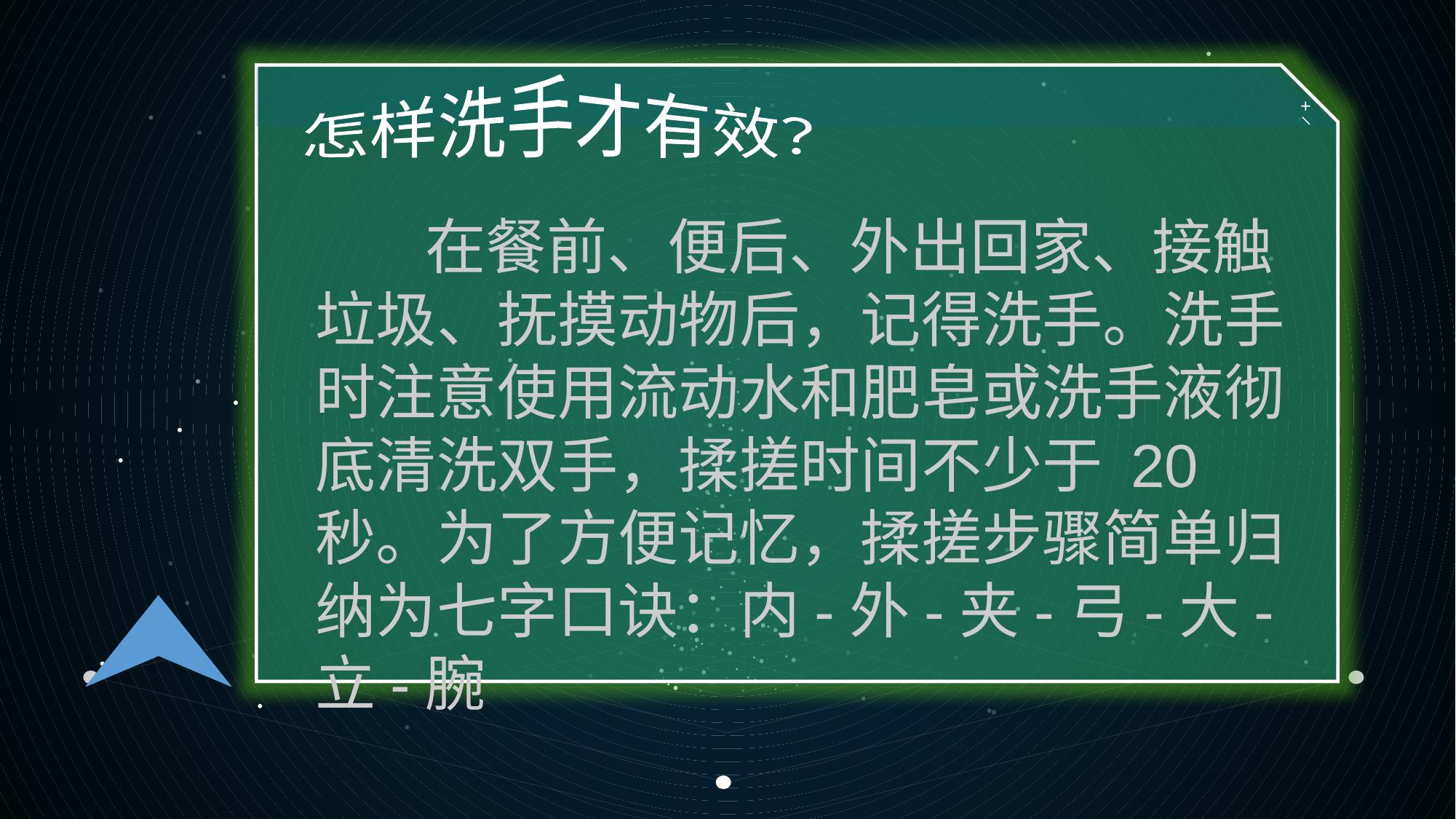

+
_
怎样洗手才有效？
       在餐前、便后、外出回家、接触垃圾、抚摸动物后，记得洗手。洗手时注意使用流动水和肥皂或洗手液彻底清洗双手，揉搓时间不少于 20 秒。为了方便记忆，揉搓步骤简单归纳为七字口诀：内-外-夹-弓-大-立-腕

—
+